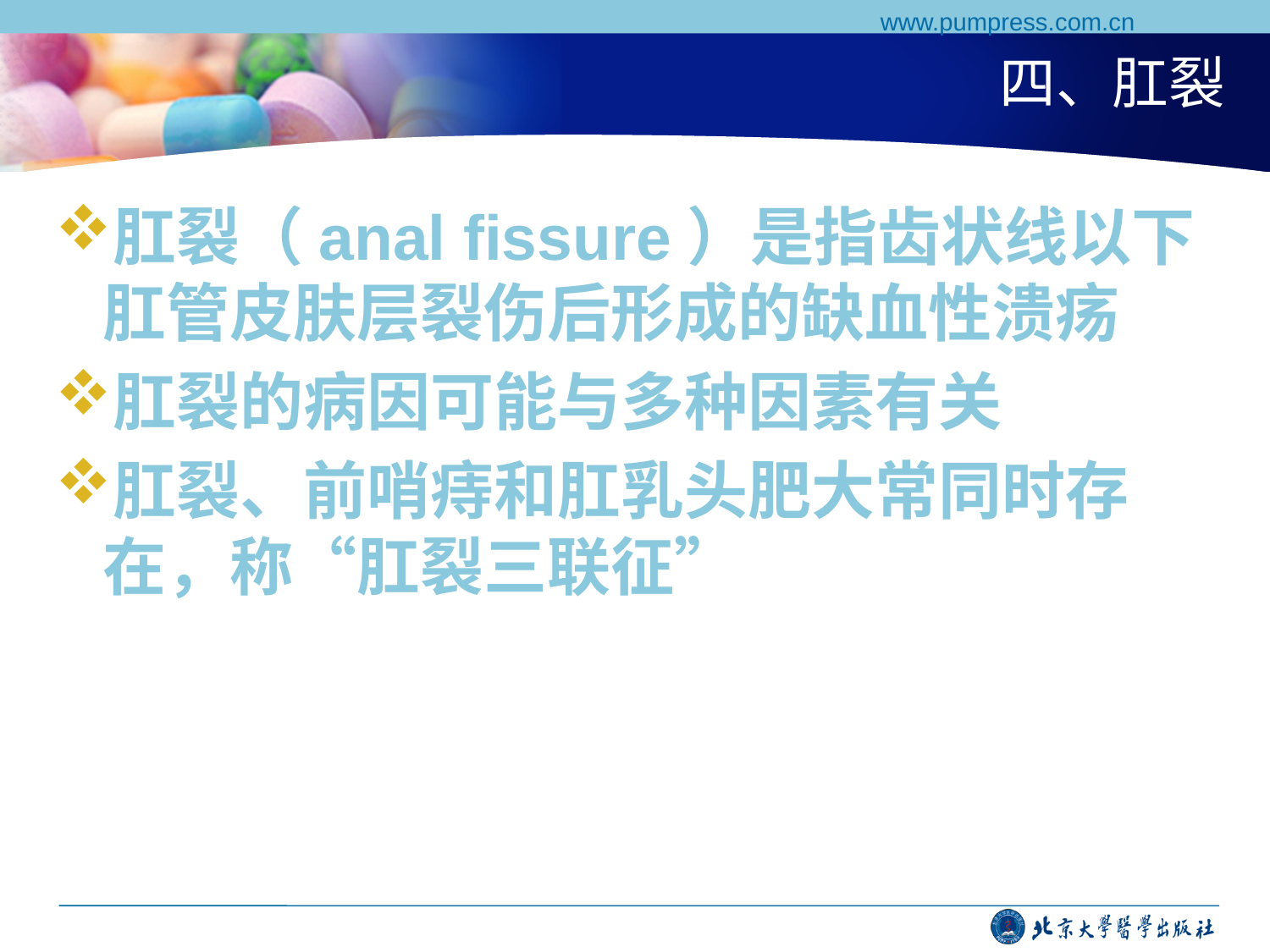

www.pumpress.com.cn
# 四、肛裂
肛裂（anal fissure）是指齿状线以下肛管皮肤层裂伤后形成的缺血性溃疡
肛裂的病因可能与多种因素有关
肛裂、前哨痔和肛乳头肥大常同时存在，称“肛裂三联征”